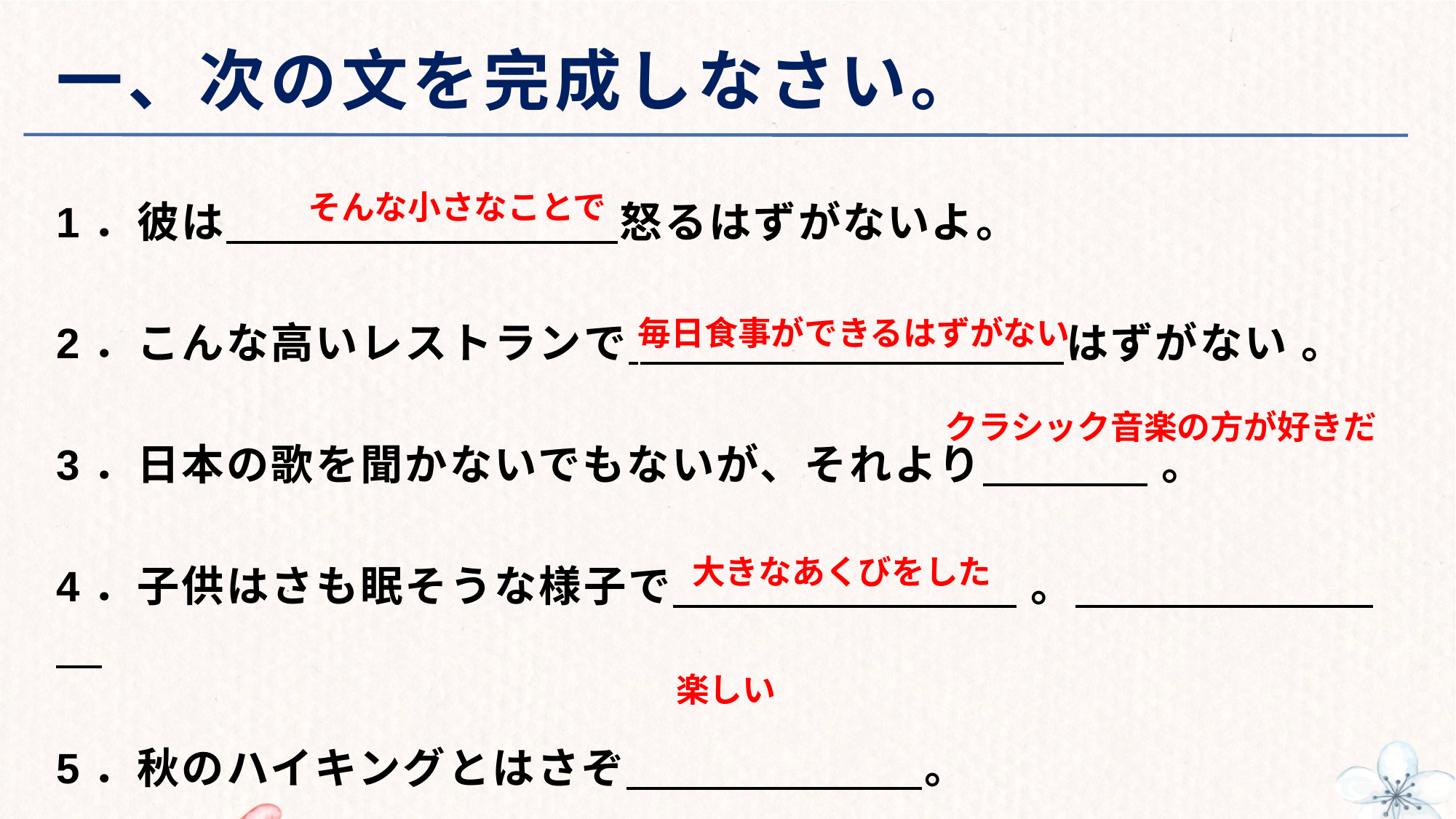

# 一、次の文を完成しなさい。
1．彼は                                 怒るはずがないよ。

2．こんな高いレストランで 　　　　　　　  　　はずがない 。

3．日本の歌を聞かないでもないが、それより               。

4．子供はさも眠そうな様子で      　　　　         。

5．秋のハイキングとはさぞ                         。
そんな小さなことで
毎日食事ができるはずがない
クラシック音楽の方が好きだ
大きなあくびをした
楽しい